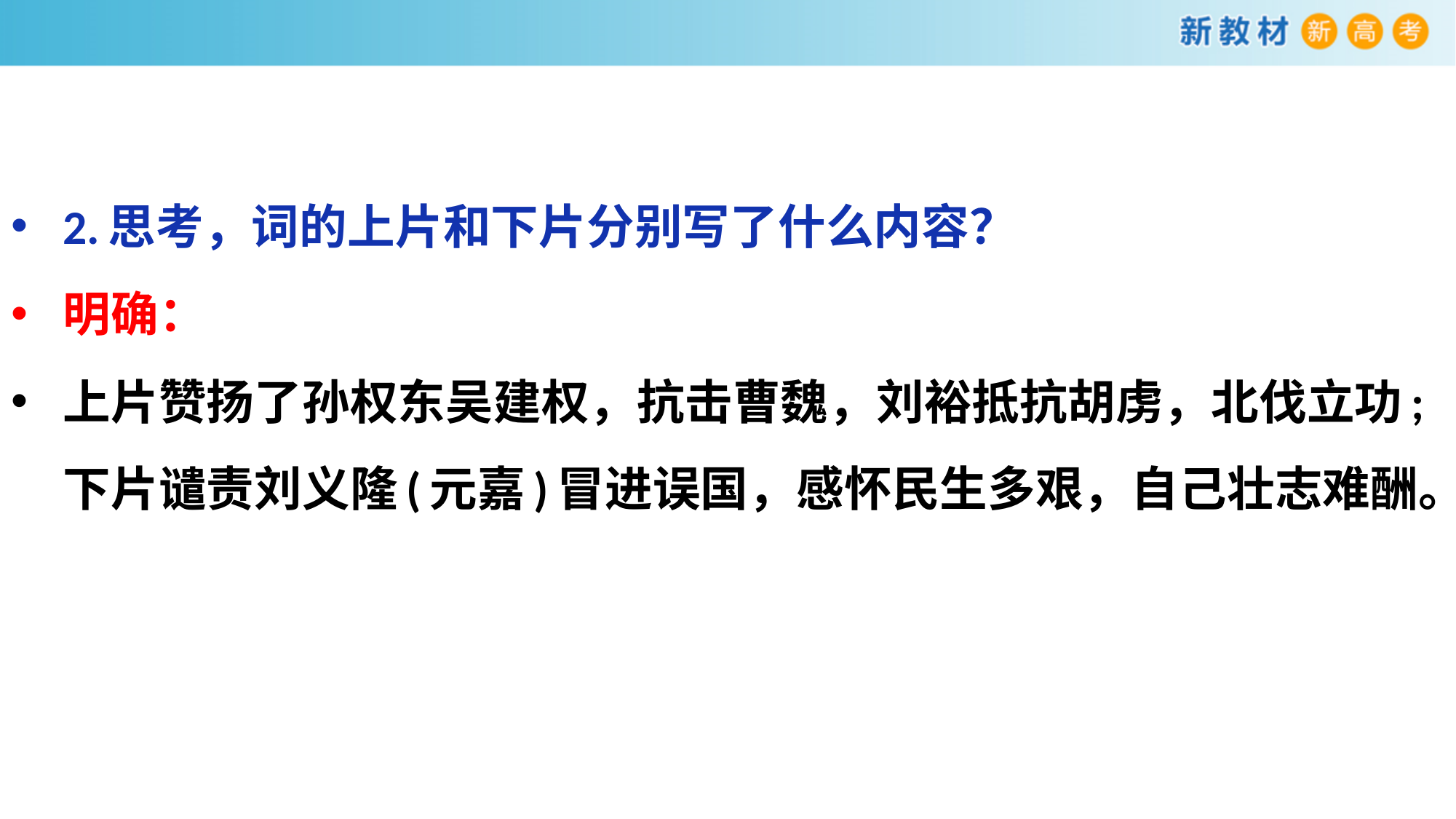

2.思考，词的上片和下片分别写了什么内容？
明确：
上片赞扬了孙权东吴建权，抗击曹魏，刘裕抵抗胡虏，北伐立功;下片谴责刘义隆(元嘉)冒进误国，感怀民生多艰，自己壮志难酬。